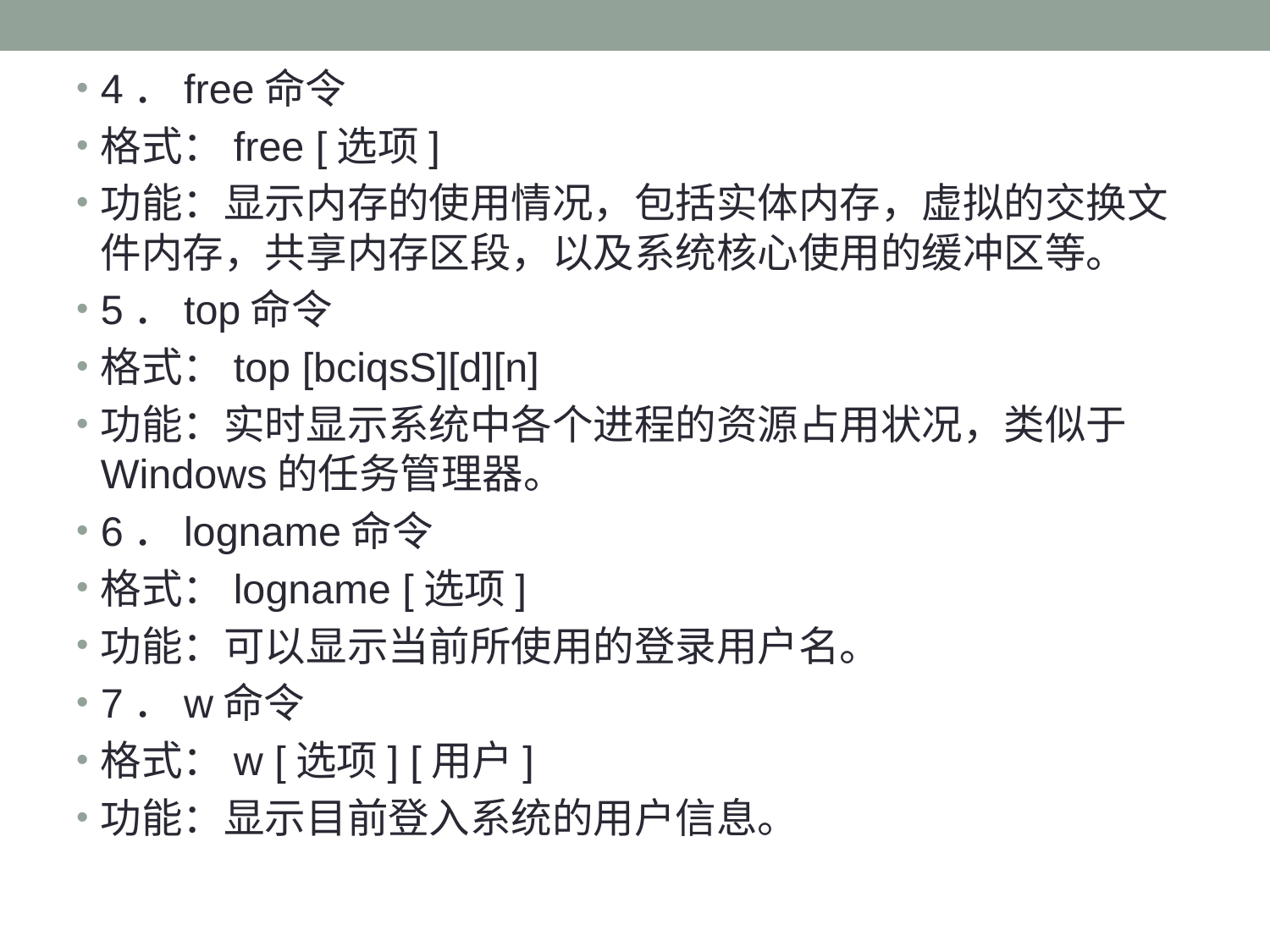

4．free命令
格式：free [选项]
功能：显示内存的使用情况，包括实体内存，虚拟的交换文件内存，共享内存区段，以及系统核心使用的缓冲区等。
5．top命令
格式：top [bciqsS][d][n]
功能：实时显示系统中各个进程的资源占用状况，类似于Windows的任务管理器。
6．logname命令
格式：logname [选项]
功能：可以显示当前所使用的登录用户名。
7．w命令
格式：w [选项] [用户]
功能：显示目前登入系统的用户信息。
#